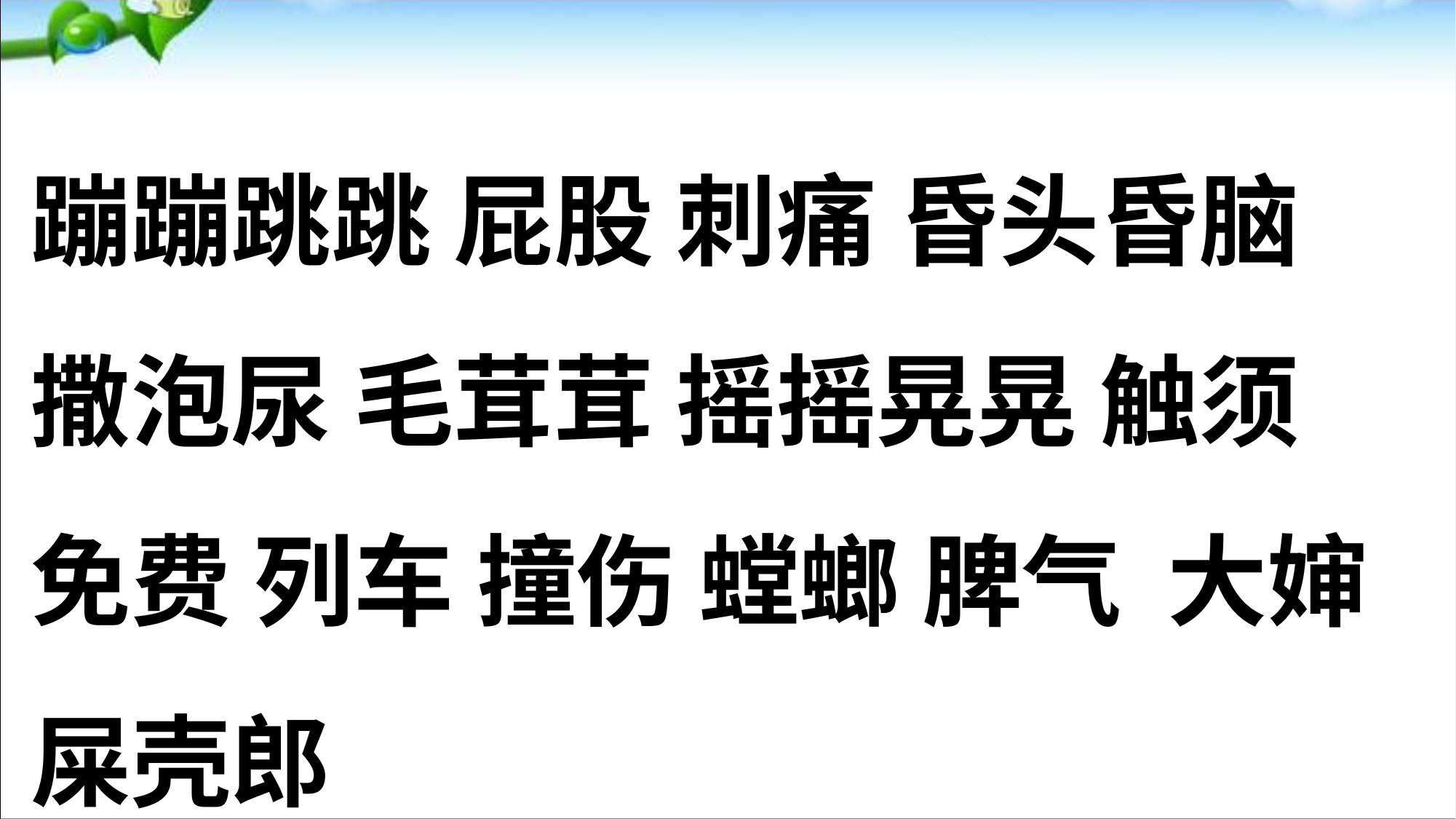

蹦蹦跳跳 屁股 刺痛 昏头昏脑
撒泡尿 毛茸茸 摇摇晃晃 触须
免费 列车 撞伤 螳螂 脾气  大婶 屎壳郎